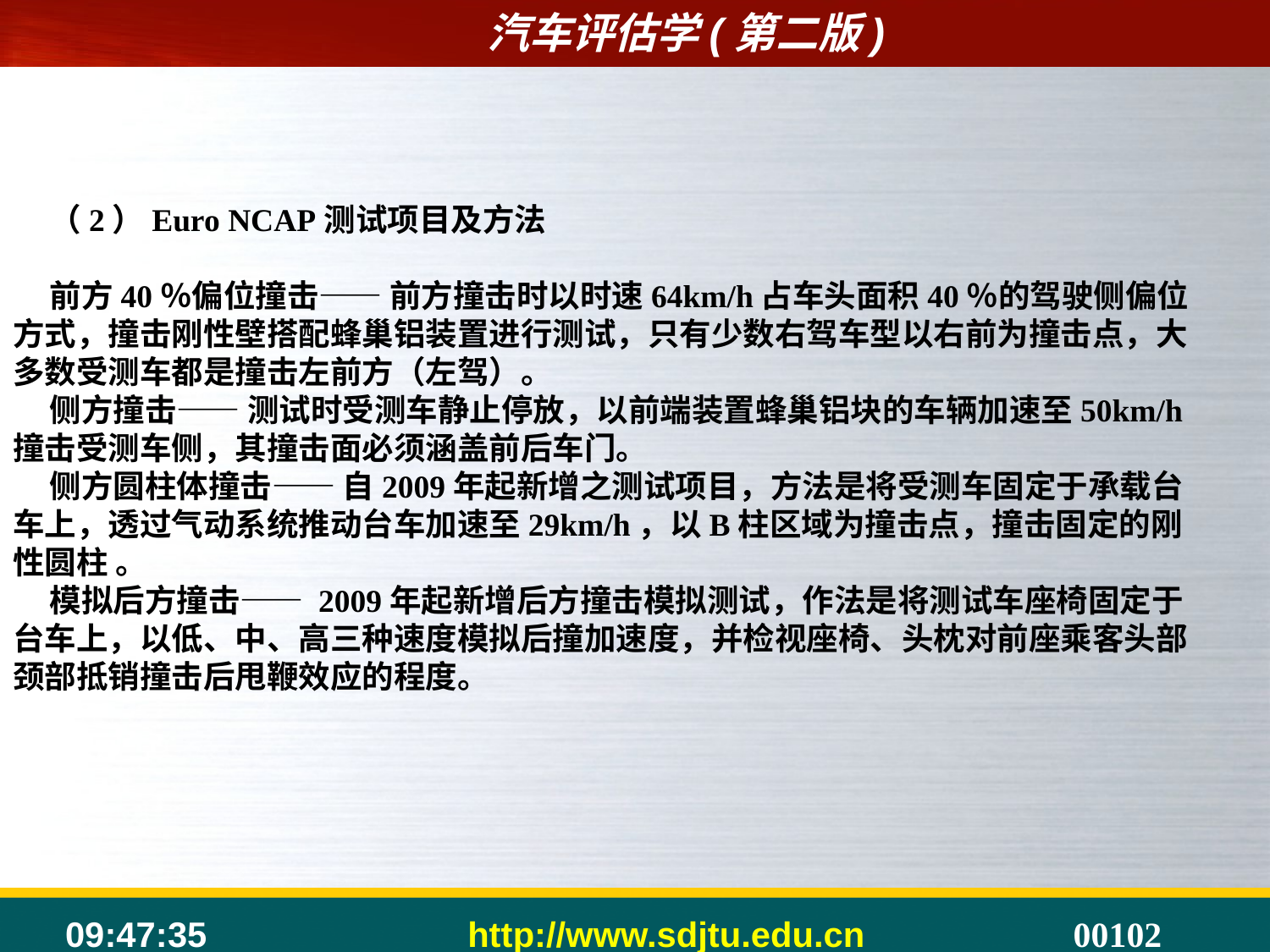

（2）Euro NCAP测试项目及方法

前方40％偏位撞击—— 前方撞击时以时速64km/h占车头面积40％的驾驶侧偏位方式，撞击刚性壁搭配蜂巢铝装置进行测试，只有少数右驾车型以右前为撞击点，大多数受测车都是撞击左前方（左驾）。
侧方撞击—— 测试时受测车静止停放，以前端装置蜂巢铝块的车辆加速至50km/h撞击受测车侧，其撞击面必须涵盖前后车门。
侧方圆柱体撞击—— 自2009年起新增之测试项目，方法是将受测车固定于承载台车上，透过气动系统推动台车加速至29km/h，以B柱区域为撞击点，撞击固定的刚性圆柱 。
模拟后方撞击—— 2009年起新增后方撞击模拟测试，作法是将测试车座椅固定于台车上，以低、中、高三种速度模拟后撞加速度，并检视座椅、头枕对前座乘客头部颈部抵销撞击后甩鞭效应的程度。